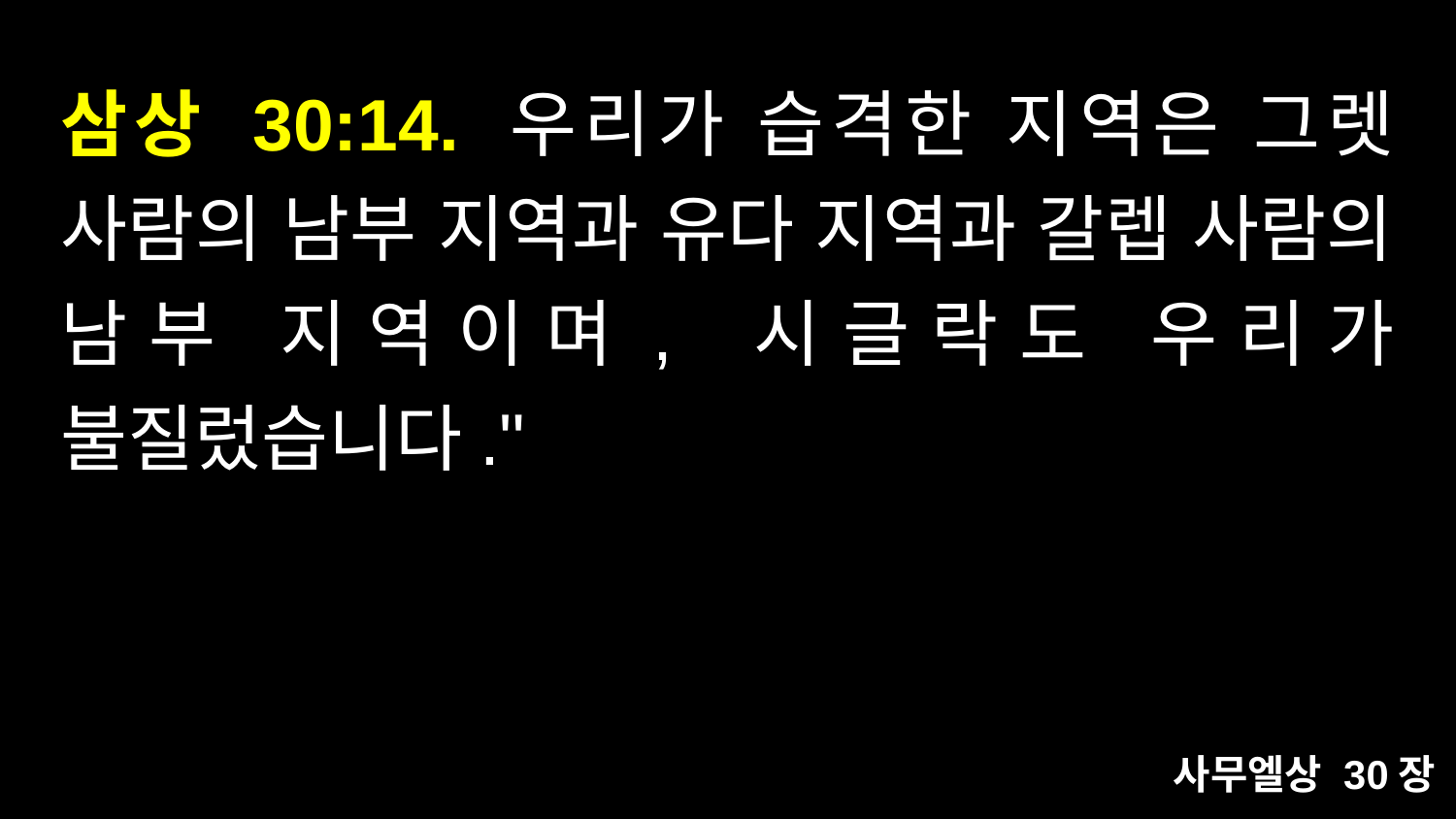

# 삼상 30:14. 우리가 습격한 지역은 그렛 사람의 남부 지역과 유다 지역과 갈렙 사람의 남부 지역이며, 시글락도 우리가 불질렀습니다."
사무엘상 30장